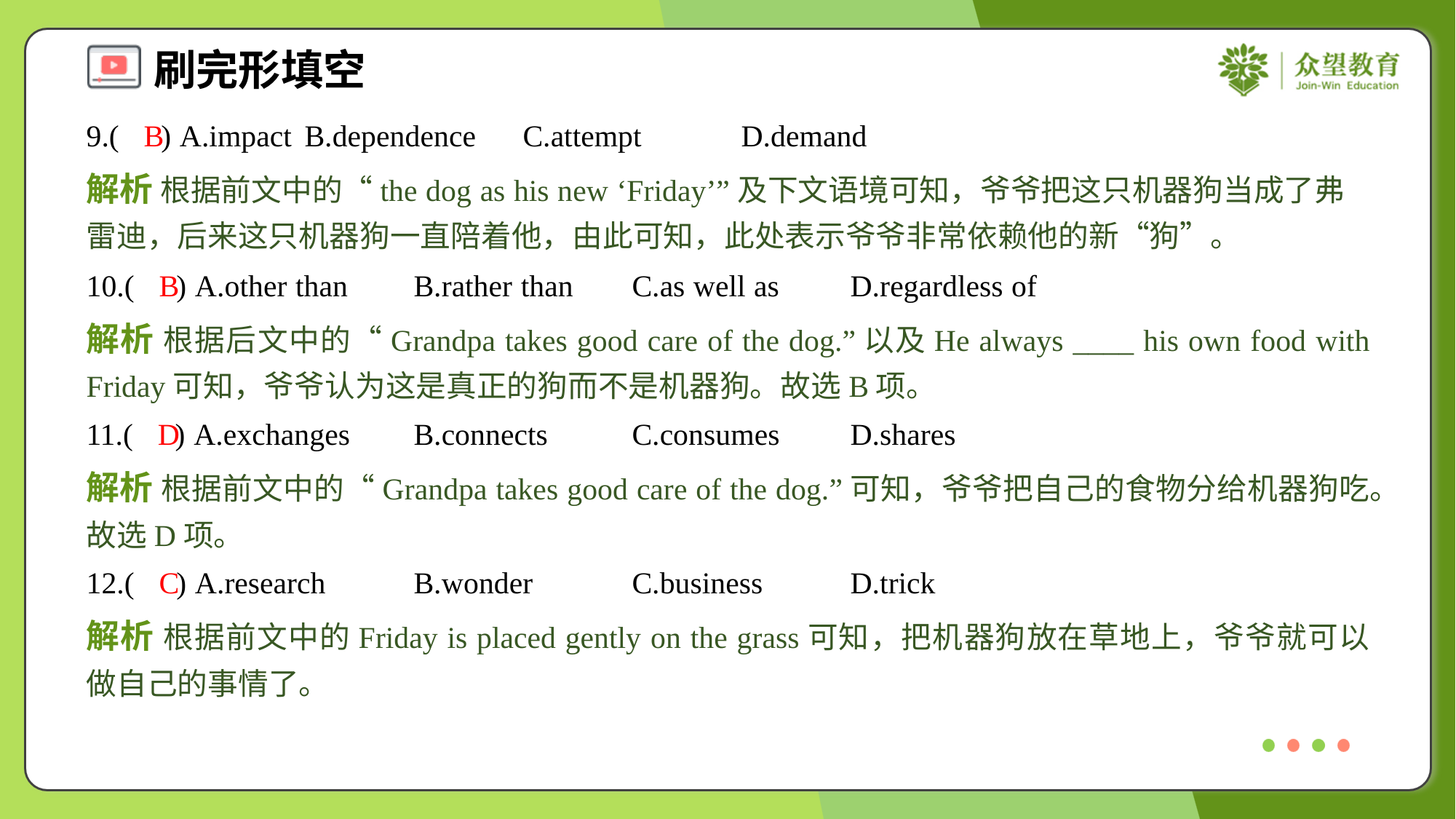

9.(     ) A.impact	B.dependence	C.attempt	D.demand
B
解析 根据前文中的“the dog as his new ‘Friday’”及下文语境可知，爷爷把这只机器狗当成了弗雷迪，后来这只机器狗一直陪着他，由此可知，此处表示爷爷非常依赖他的新“狗”。
10.(     ) A.other than	B.rather than	C.as well as	D.regardless of
B
解析 根据后文中的“Grandpa takes good care of the dog.”以及He always ____ his own food with Friday可知，爷爷认为这是真正的狗而不是机器狗。故选B项。
11.(     ) A.exchanges	B.connects	C.consumes	D.shares
D
解析 根据前文中的“Grandpa takes good care of the dog.”可知，爷爷把自己的食物分给机器狗吃。故选D项。
12.(     ) A.research	B.wonder	C.business	D.trick
C
解析 根据前文中的Friday is placed gently on the grass可知，把机器狗放在草地上，爷爷就可以做自己的事情了。